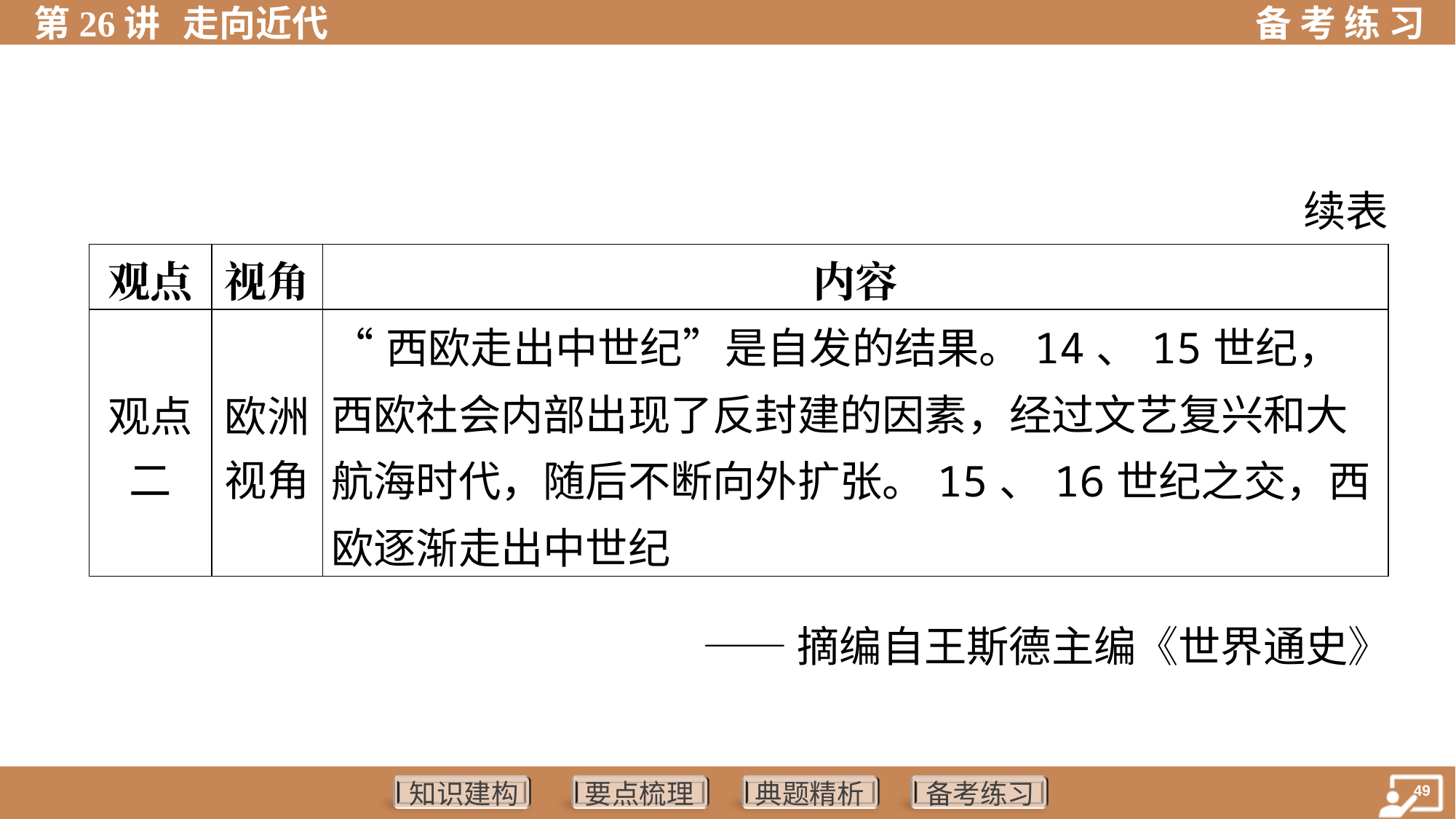

续表
| 观点 | 视角 | 内容 |
| --- | --- | --- |
| 观点 二 | 欧洲 视角 | “西欧走出中世纪”是自发的结果。14、15世纪，西欧社会内部出现了反封建的因素，经过文艺复兴和大航海时代，随后不断向外扩张。15、16世纪之交，西欧逐渐走出中世纪 |
——摘编自王斯德主编《世界通史》